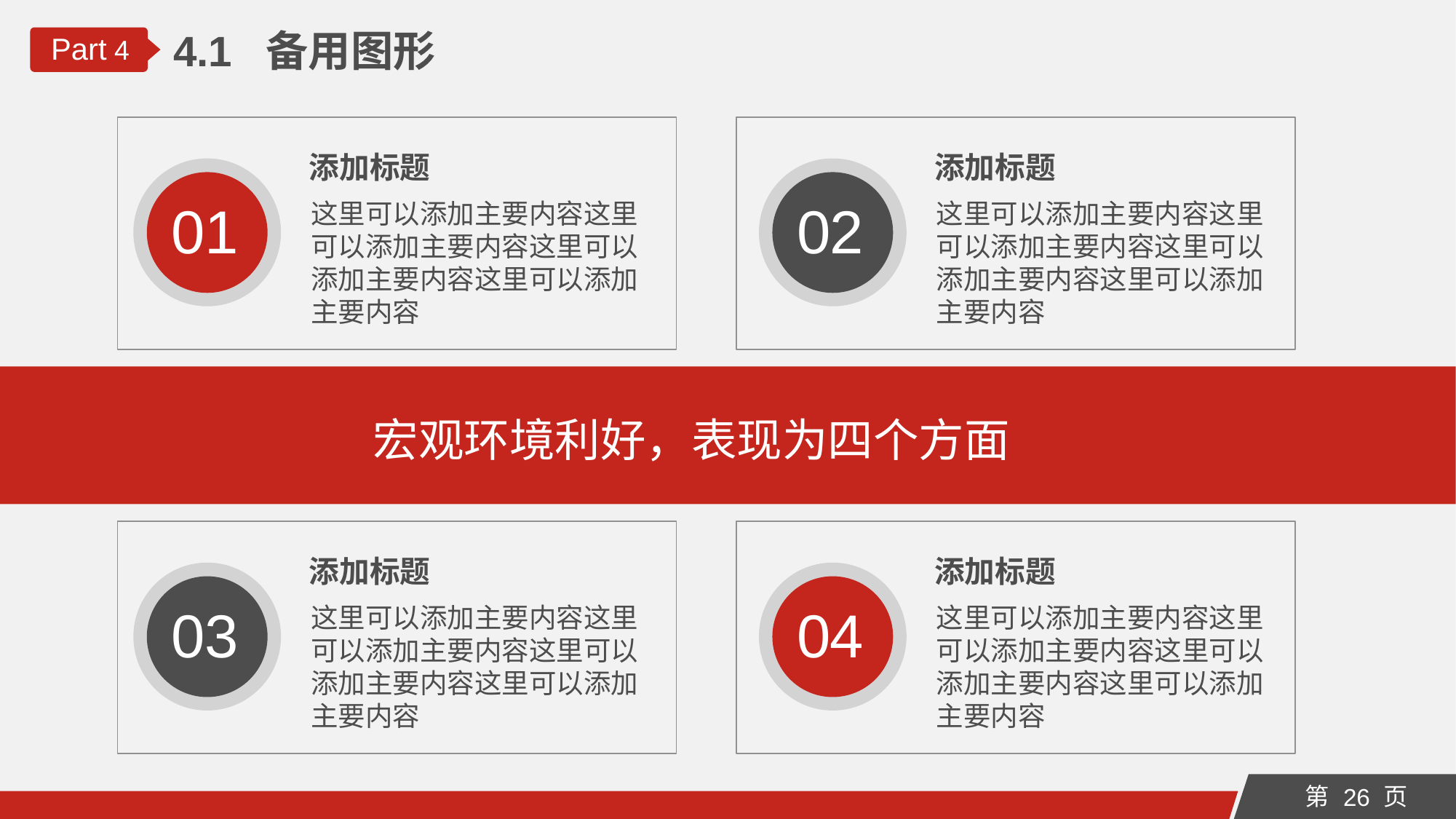

4.1  备用图形
Part 4

添加标题
添加标题

01
02
这里可以添加主要内容这里可以添加主要内容这里可以添加主要内容这里可以添加主要内容
这里可以添加主要内容这里可以添加主要内容这里可以添加主要内容这里可以添加主要内容

宏观环境利好，表现为四个方面

添加标题
添加标题

03
04
这里可以添加主要内容这里可以添加主要内容这里可以添加主要内容这里可以添加主要内容
这里可以添加主要内容这里可以添加主要内容这里可以添加主要内容这里可以添加主要内容